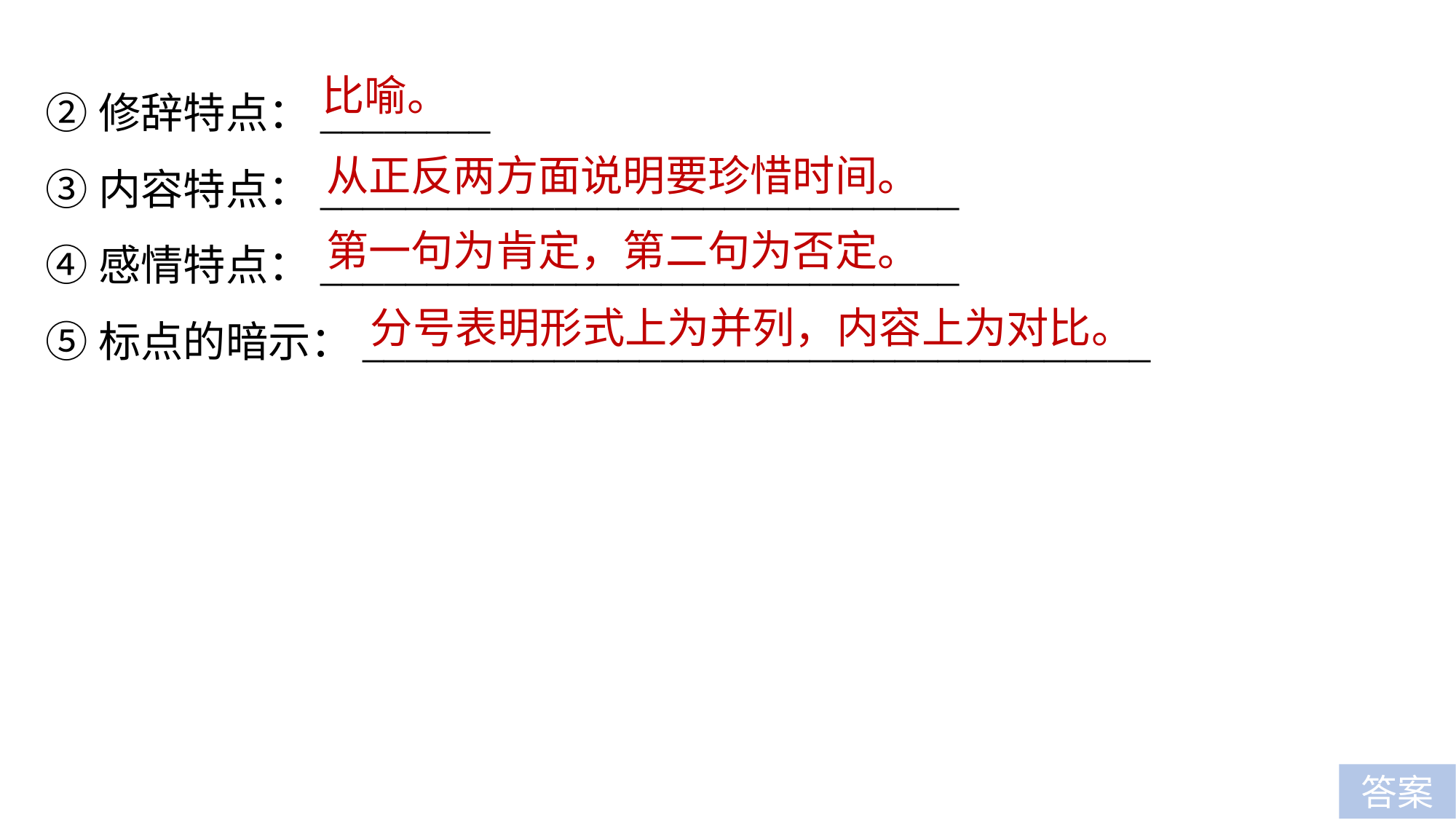

②修辞特点：________
③内容特点：______________________________
④感情特点：______________________________
⑤标点的暗示：_____________________________________
比喻。
从正反两方面说明要珍惜时间。
第一句为肯定，第二句为否定。
分号表明形式上为并列，内容上为对比。
答案